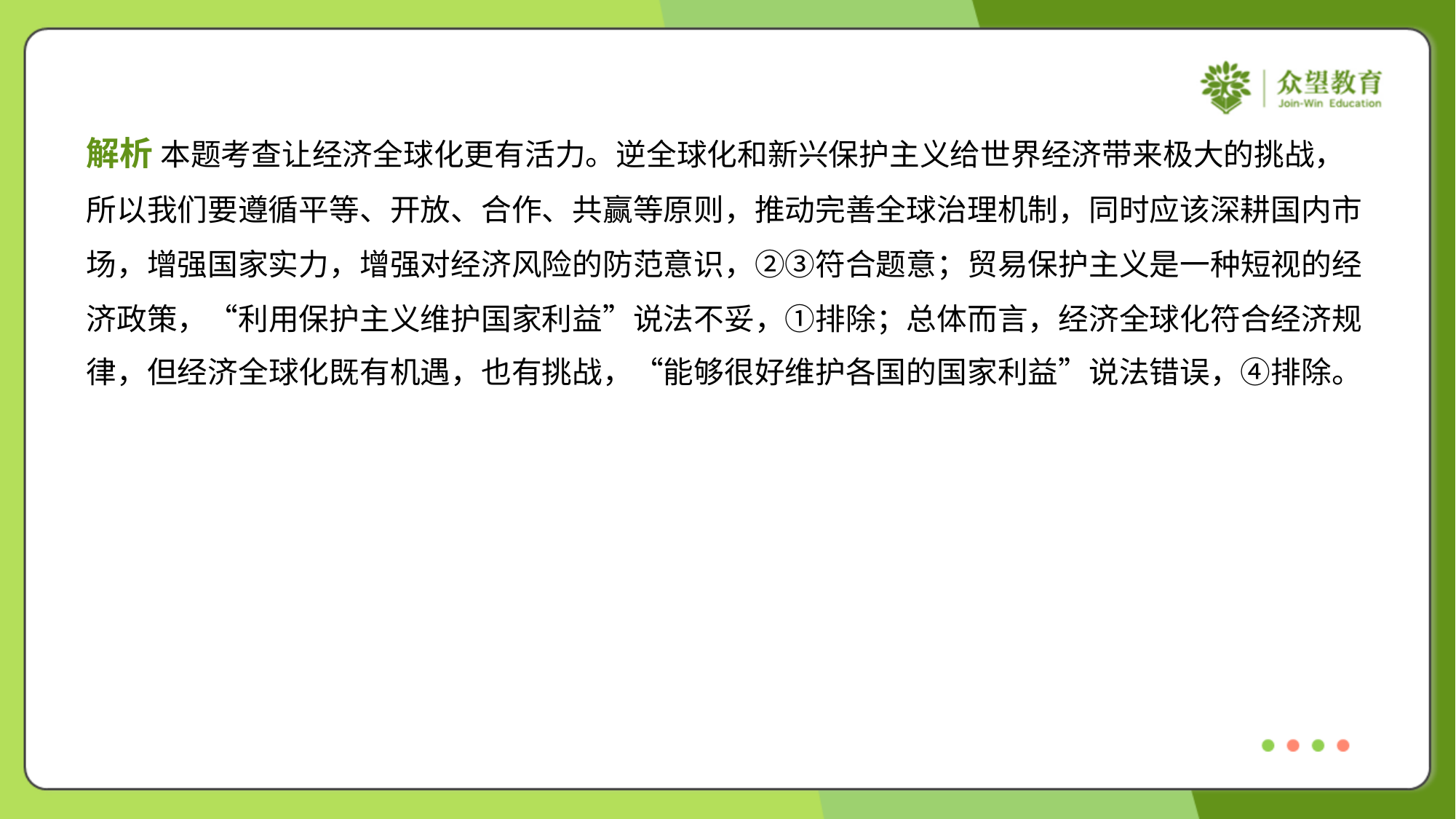

解析 本题考查让经济全球化更有活力。逆全球化和新兴保护主义给世界经济带来极大的挑战，
所以我们要遵循平等、开放、合作、共赢等原则，推动完善全球治理机制，同时应该深耕国内市
场，增强国家实力，增强对经济风险的防范意识，②③符合题意；贸易保护主义是一种短视的经
济政策，“利用保护主义维护国家利益”说法不妥，①排除；总体而言，经济全球化符合经济规
律，但经济全球化既有机遇，也有挑战，“能够很好维护各国的国家利益”说法错误，④排除。